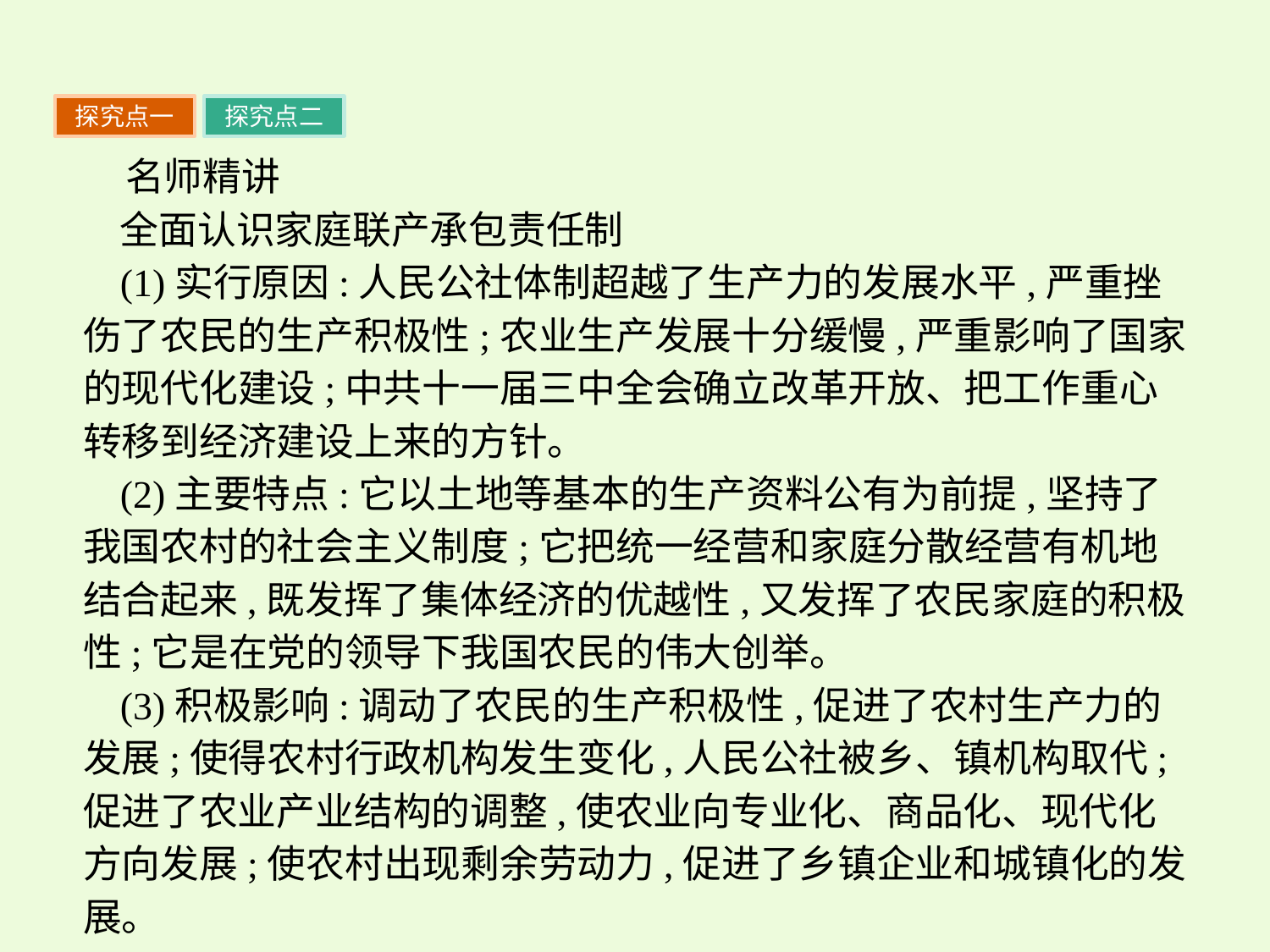

探究点一
探究点二
名师精讲
全面认识家庭联产承包责任制
(1)实行原因:人民公社体制超越了生产力的发展水平,严重挫伤了农民的生产积极性;农业生产发展十分缓慢,严重影响了国家的现代化建设;中共十一届三中全会确立改革开放、把工作重心转移到经济建设上来的方针。
(2)主要特点:它以土地等基本的生产资料公有为前提,坚持了我国农村的社会主义制度;它把统一经营和家庭分散经营有机地结合起来,既发挥了集体经济的优越性,又发挥了农民家庭的积极性;它是在党的领导下我国农民的伟大创举。
(3)积极影响:调动了农民的生产积极性,促进了农村生产力的发展;使得农村行政机构发生变化,人民公社被乡、镇机构取代;促进了农业产业结构的调整,使农业向专业化、商品化、现代化方向发展;使农村出现剩余劳动力,促进了乡镇企业和城镇化的发展。